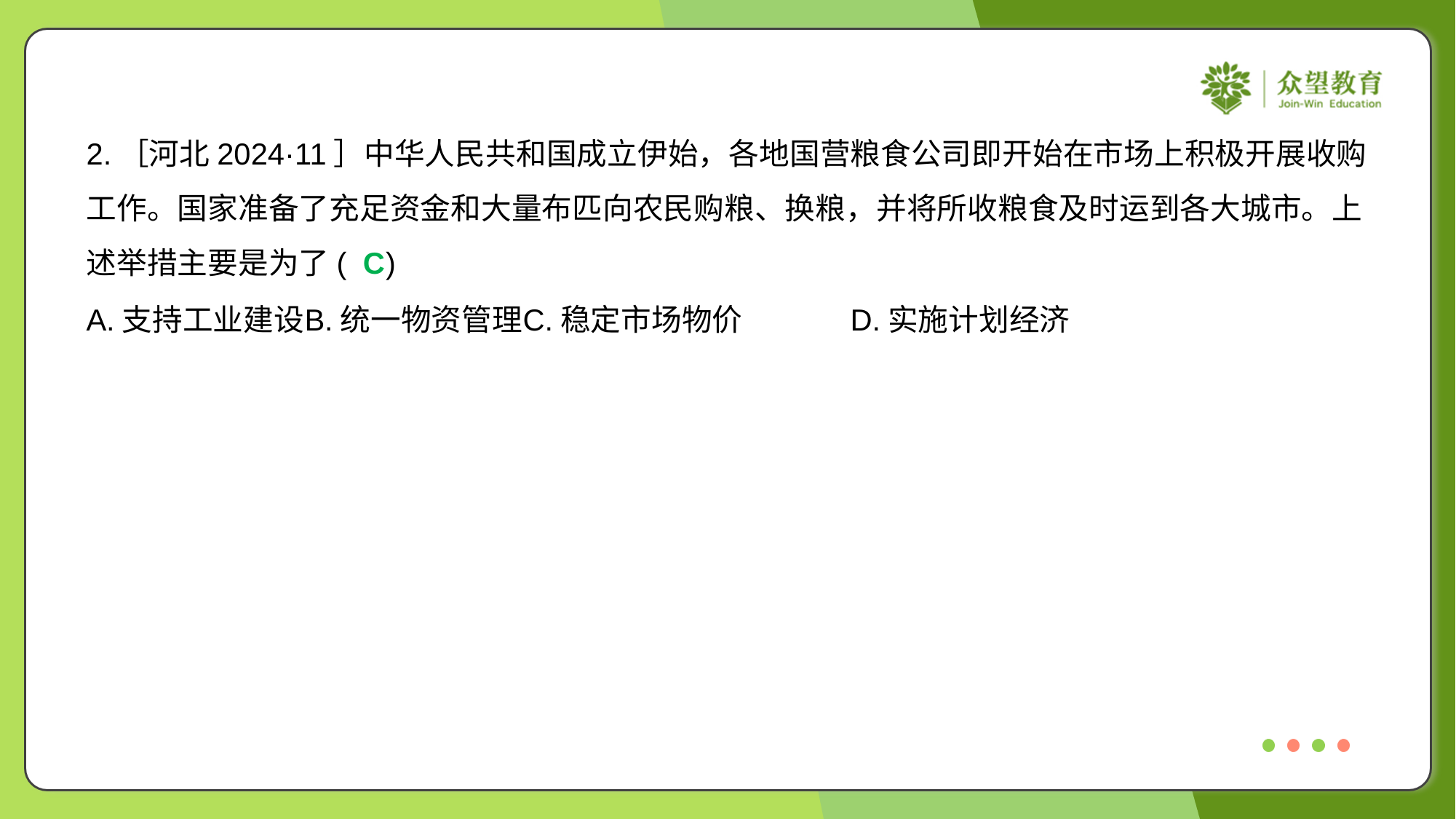

2.［河北2024·11］中华人民共和国成立伊始，各地国营粮食公司即开始在市场上积极开展收购
工作。国家准备了充足资金和大量布匹向农民购粮、换粮，并将所收粮食及时运到各大城市。上
述举措主要是为了(     )
C
A.支持工业建设	B.统一物资管理	C.稳定市场物价	D.实施计划经济